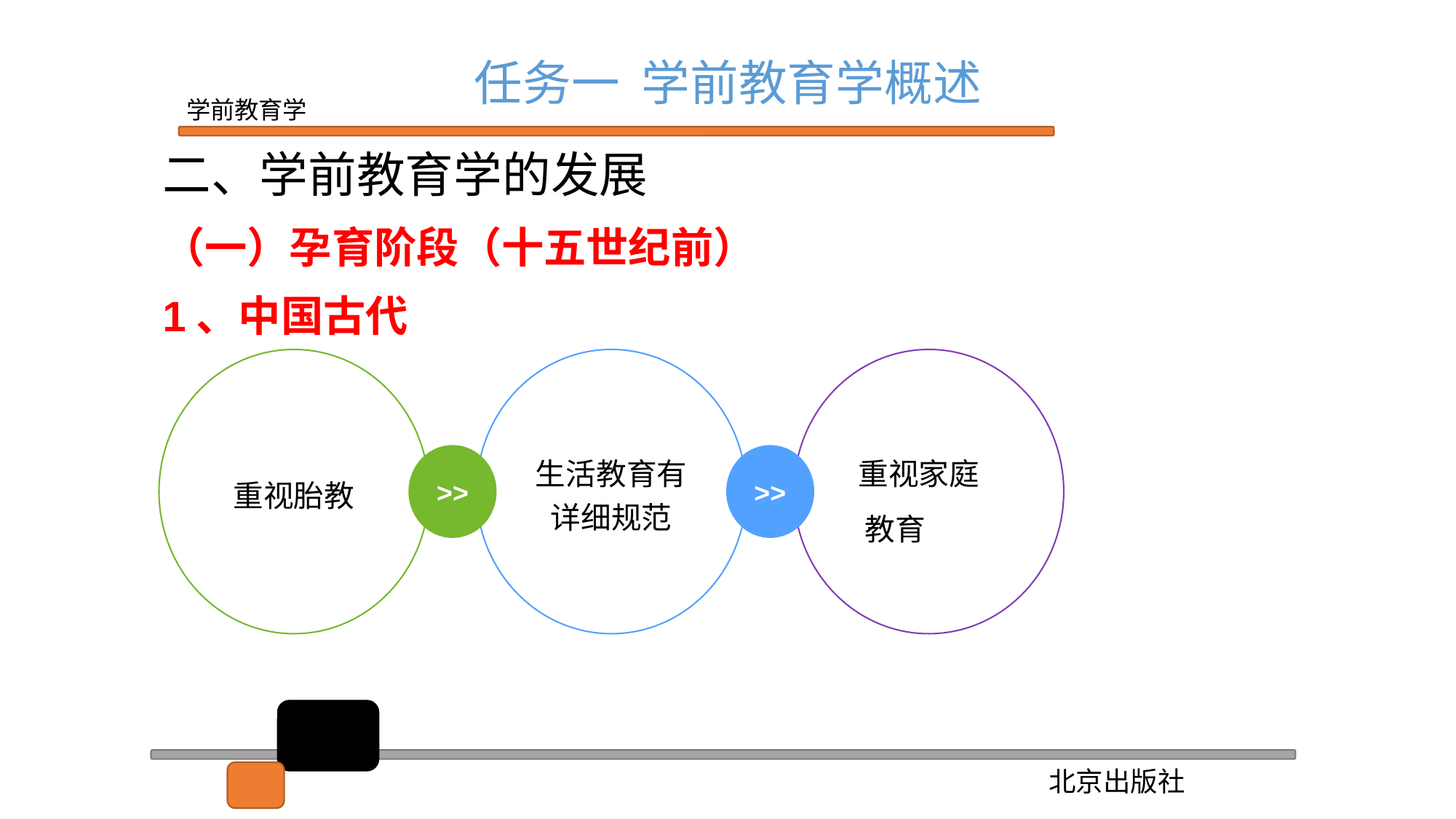

任务一  学前教育学概述
二、学前教育学的发展
（一）孕育阶段（十五世纪前）
1、中国古代

重视胎教
生活教育有详细规范
 重视家庭
  教育
>>
>>